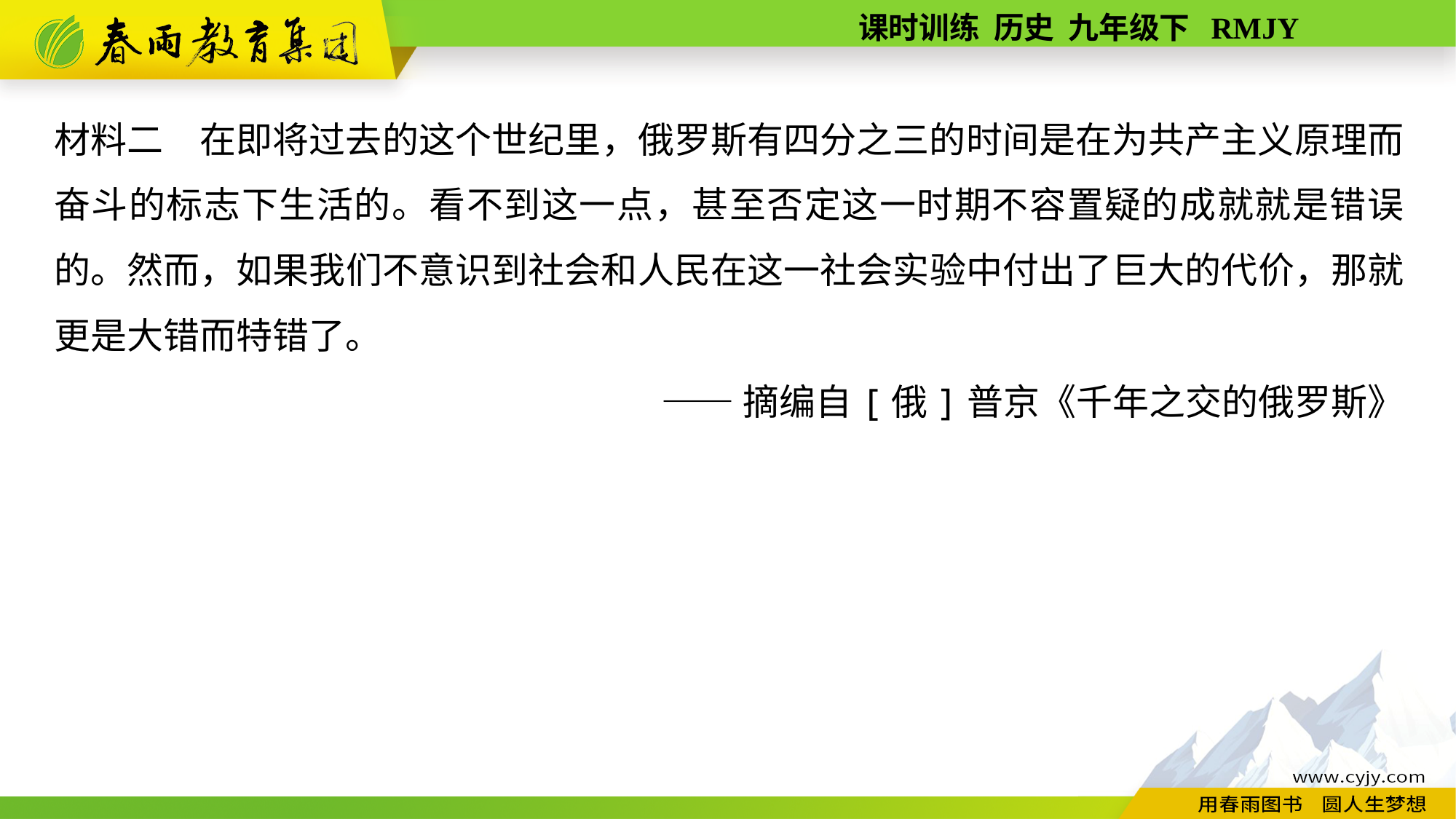

材料二　在即将过去的这个世纪里，俄罗斯有四分之三的时间是在为共产主义原理而奋斗的标志下生活的。看不到这一点，甚至否定这一时期不容置疑的成就就是错误的。然而，如果我们不意识到社会和人民在这一社会实验中付出了巨大的代价，那就更是大错而特错了。
——摘编自[俄]普京《千年之交的俄罗斯》